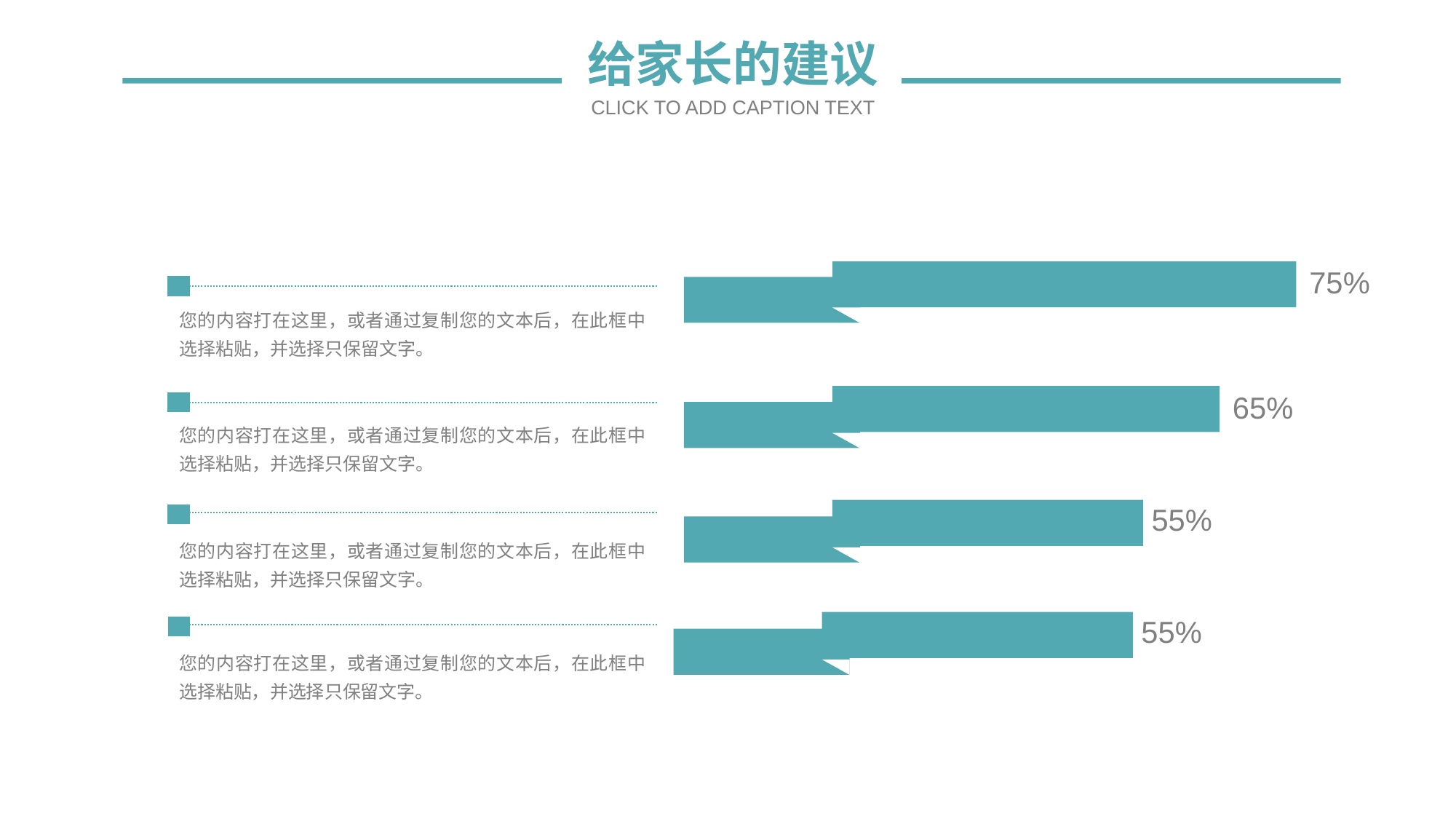

给家长的建议

CLICK TO ADD CAPTION TEXT
75%

您的内容打在这里，或者通过复制您的文本后，在此框中选择粘贴，并选择只保留文字。

65%

您的内容打在这里，或者通过复制您的文本后，在此框中选择粘贴，并选择只保留文字。

55%

您的内容打在这里，或者通过复制您的文本后，在此框中选择粘贴，并选择只保留文字。

55%

您的内容打在这里，或者通过复制您的文本后，在此框中选择粘贴，并选择只保留文字。